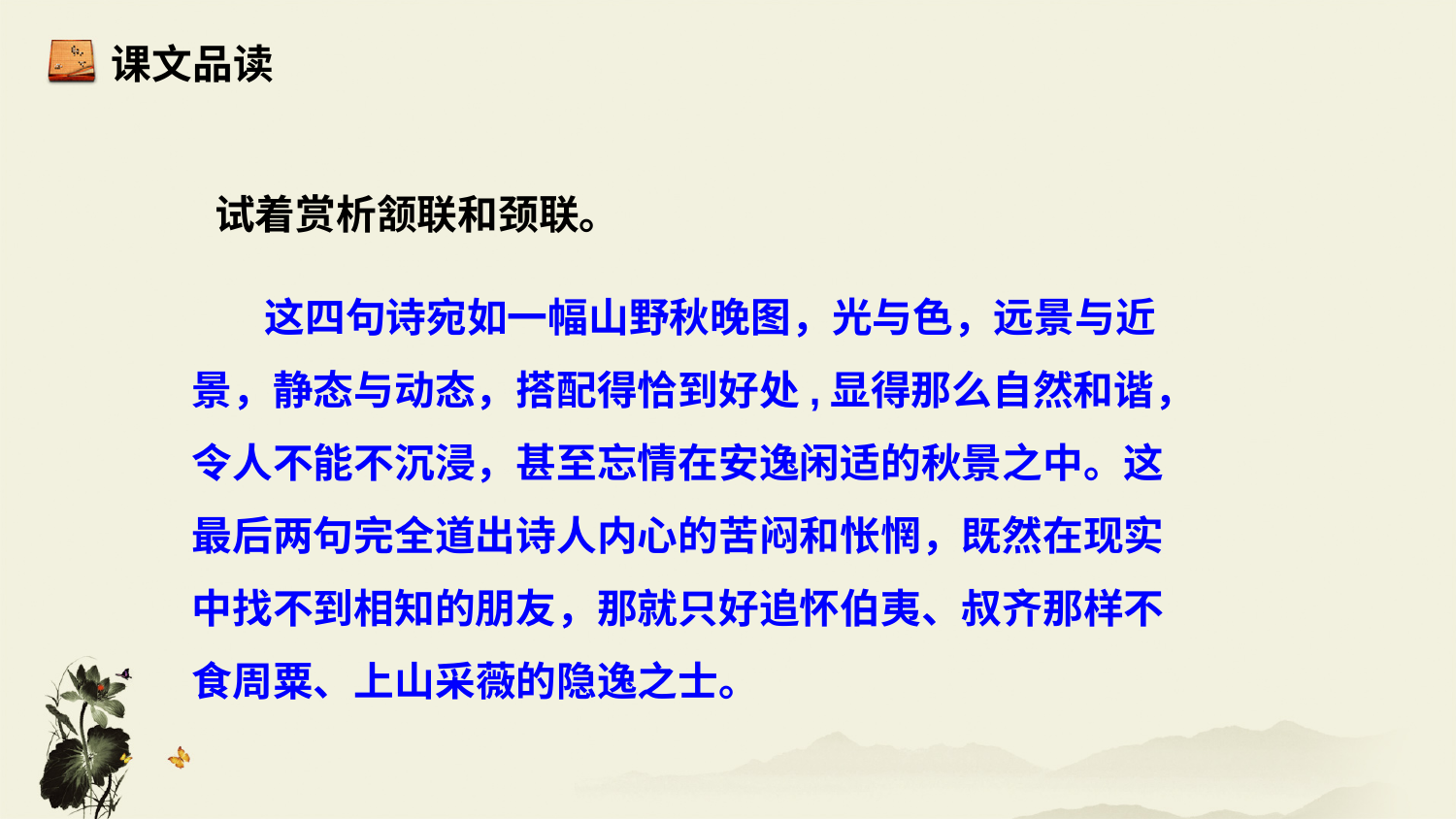

课文品读
试着赏析颔联和颈联。
       这四句诗宛如一幅山野秋晚图，光与色，远景与近景，静态与动态，搭配得恰到好处,显得那么自然和谐，令人不能不沉浸，甚至忘情在安逸闲适的秋景之中。这最后两句完全道出诗人内心的苦闷和怅惘，既然在现实中找不到相知的朋友，那就只好追怀伯夷、叔齐那样不食周粟、上山采薇的隐逸之士。